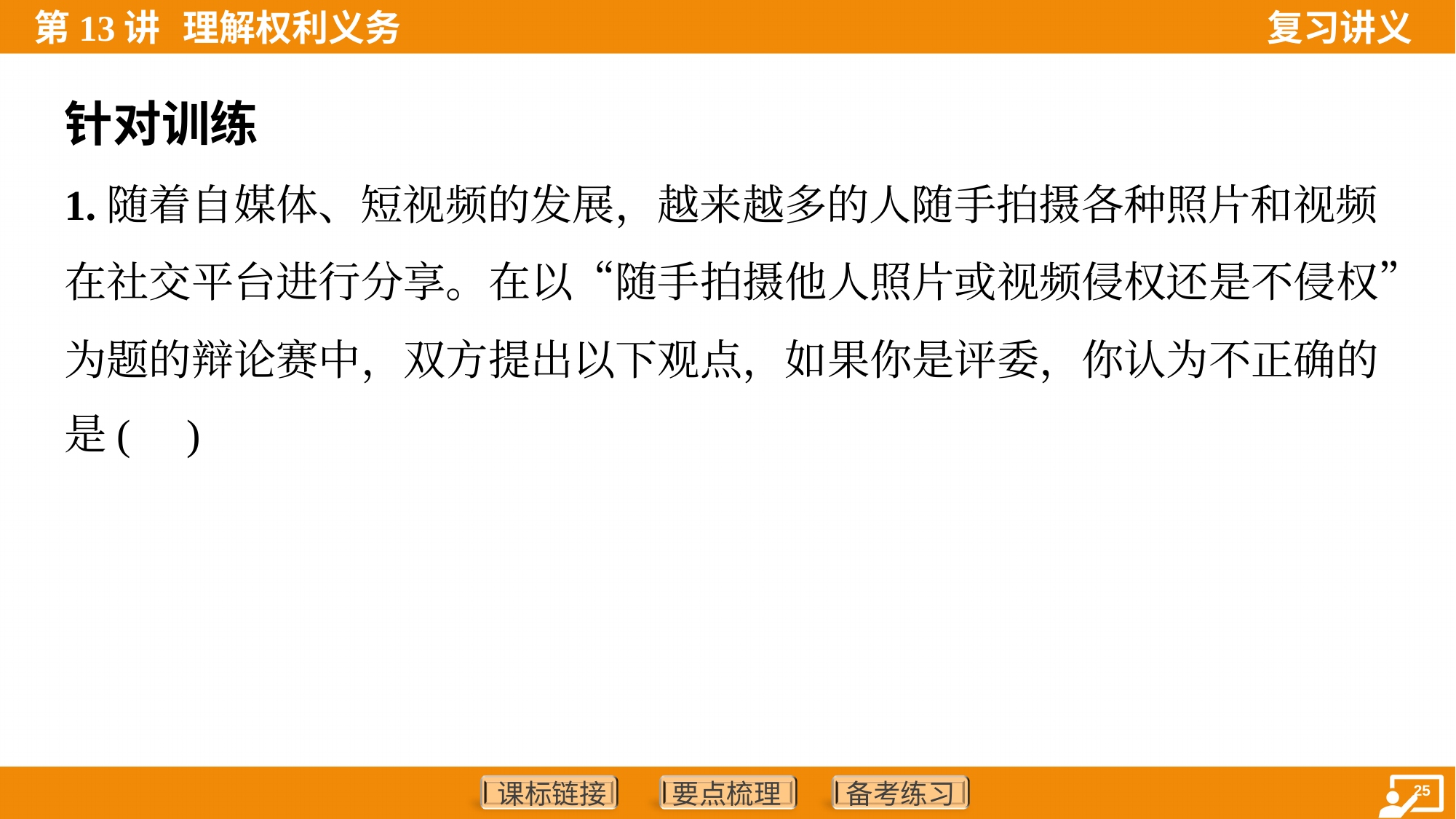

针对训练
1.随着自媒体、短视频的发展，越来越多的人随手拍摄各种照片和视频
在社交平台进行分享。在以“随手拍摄他人照片或视频侵权还是不侵权”
为题的辩论赛中，双方提出以下观点，如果你是评委，你认为不正确的
是(     )